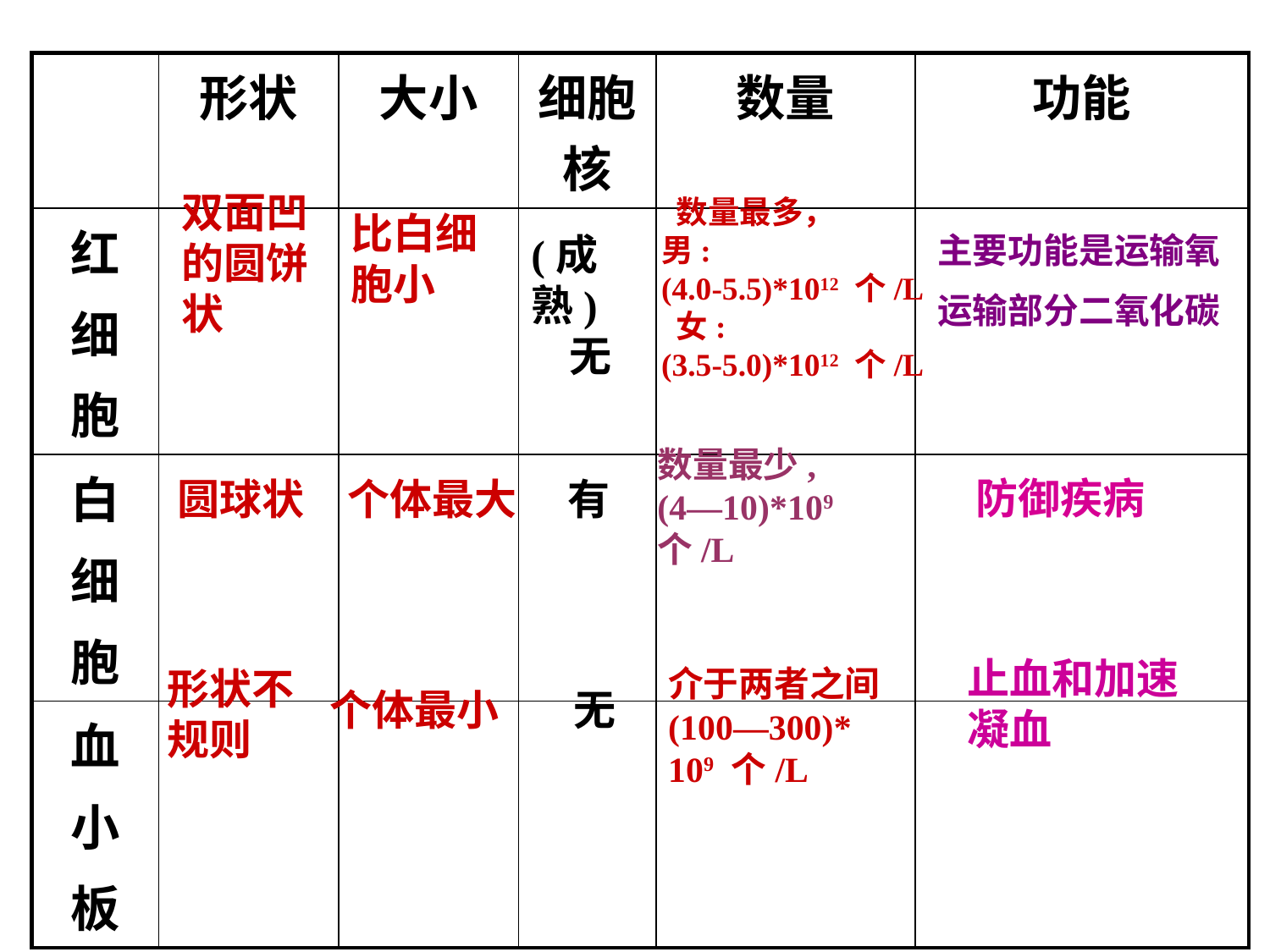

|  | 形状 | 大小 | 细胞核 | 数量 | 功能 |
| --- | --- | --- | --- | --- | --- |
| 红 细 胞 |  |  |  |  |  |
| 白 细 胞 |  |  |  |  |  |
| 血 小 板 |  |  |  |  |  |
双面凹
的圆饼状

 数量最多，
男:
(4.0-5.5)*1012 个/L
 女:
(3.5-5.0)*1012 个/L
比白细胞小
(成熟)
   无
主要功能是运输氧
运输部分二氧化碳

数量最少,
(4—10)*109 个/L

防御疾病
圆球状
个体最大
有
止血和加速凝血
形状不规则
介于两者之间
(100—300)*
109 个/L
个体最小
无